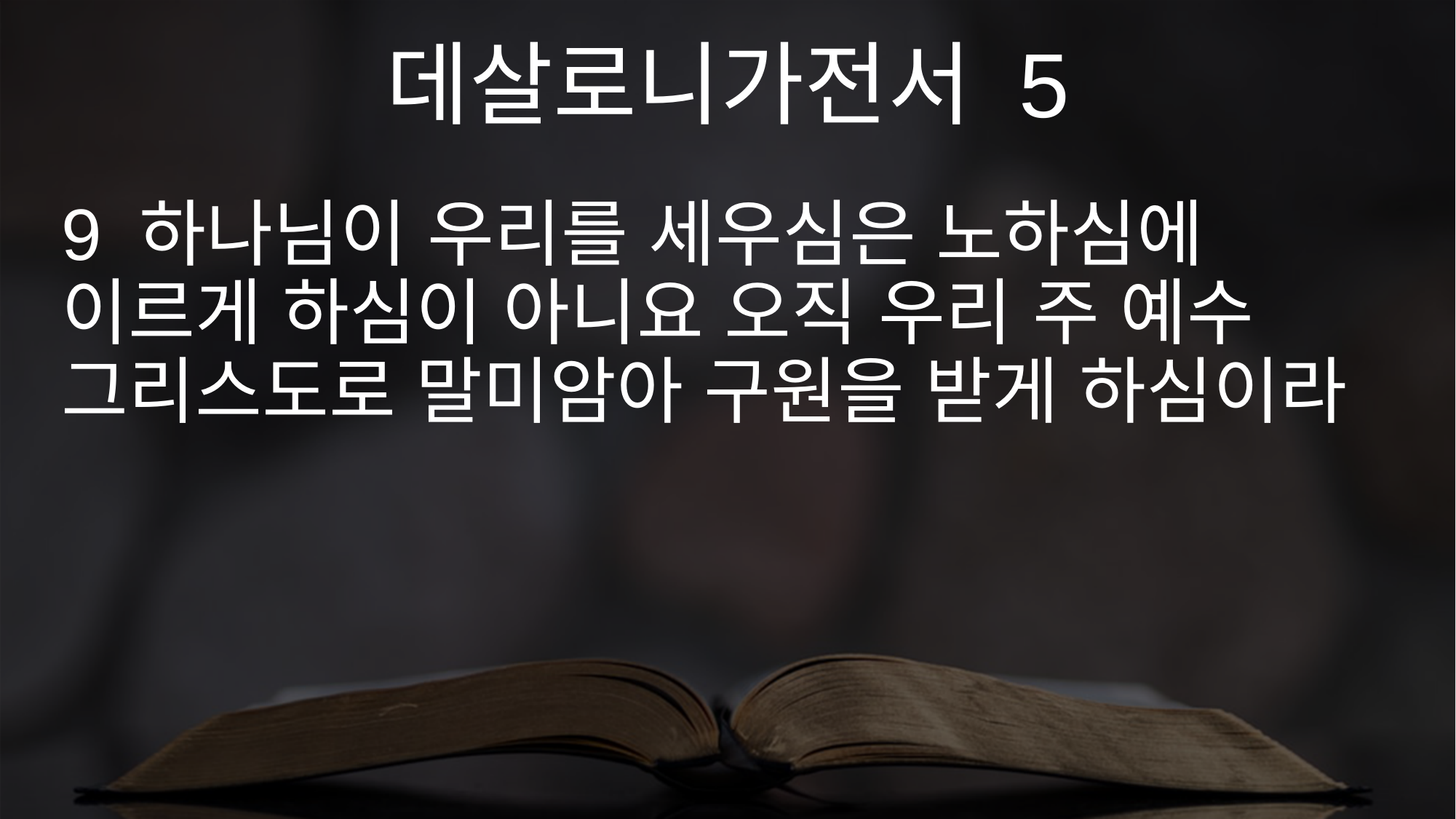

데살로니가전서 5
9 하나님이 우리를 세우심은 노하심에 이르게 하심이 아니요 오직 우리 주 예수 그리스도로 말미암아 구원을 받게 하심이라